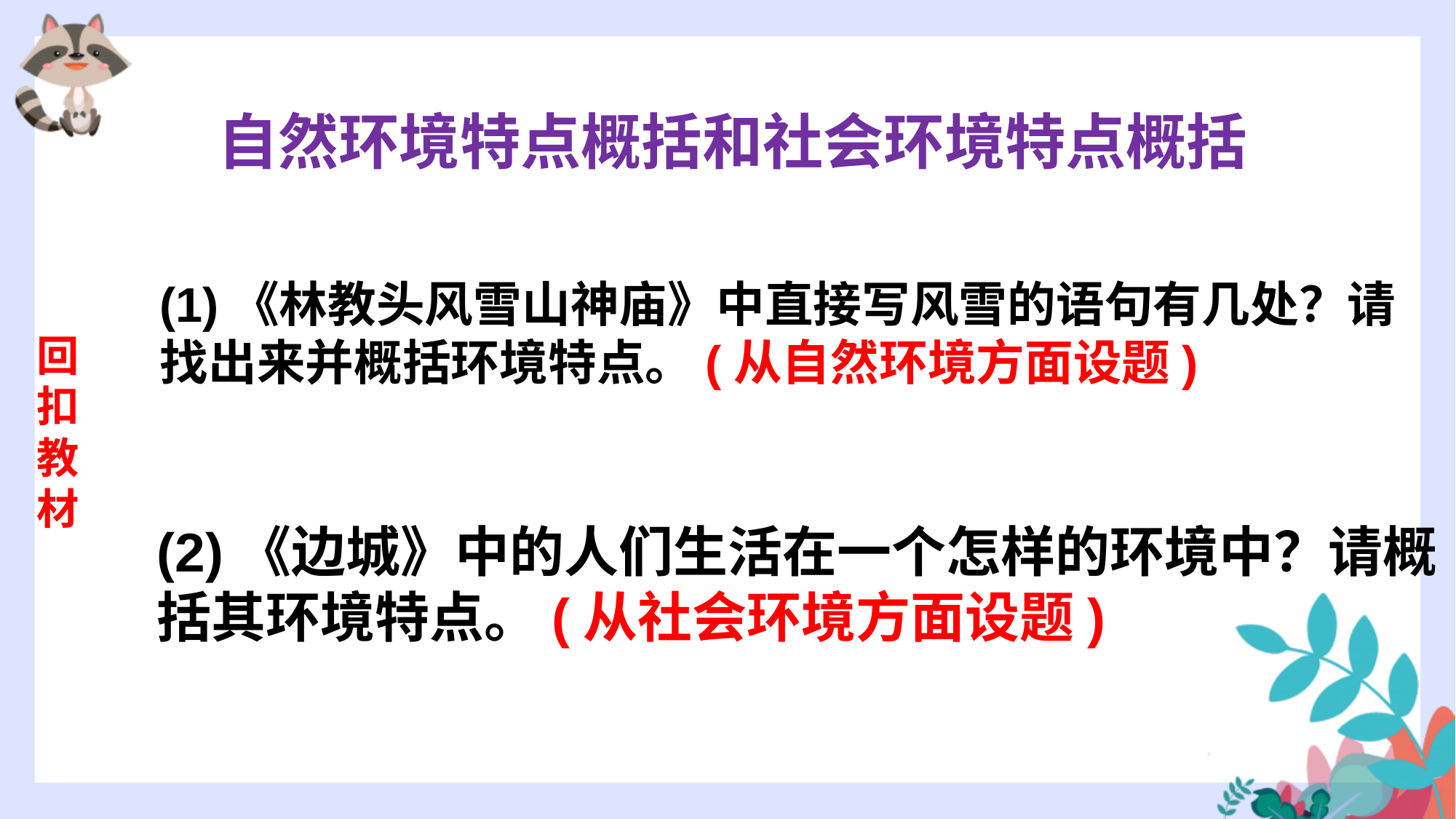

自然环境特点概括和社会环境特点概括
回扣教材
(1)《林教头风雪山神庙》中直接写风雪的语句有几处？请找出来并概括环境特点。(从自然环境方面设题)
(2)《边城》中的人们生活在一个怎样的环境中？请概括其环境特点。(从社会环境方面设题)